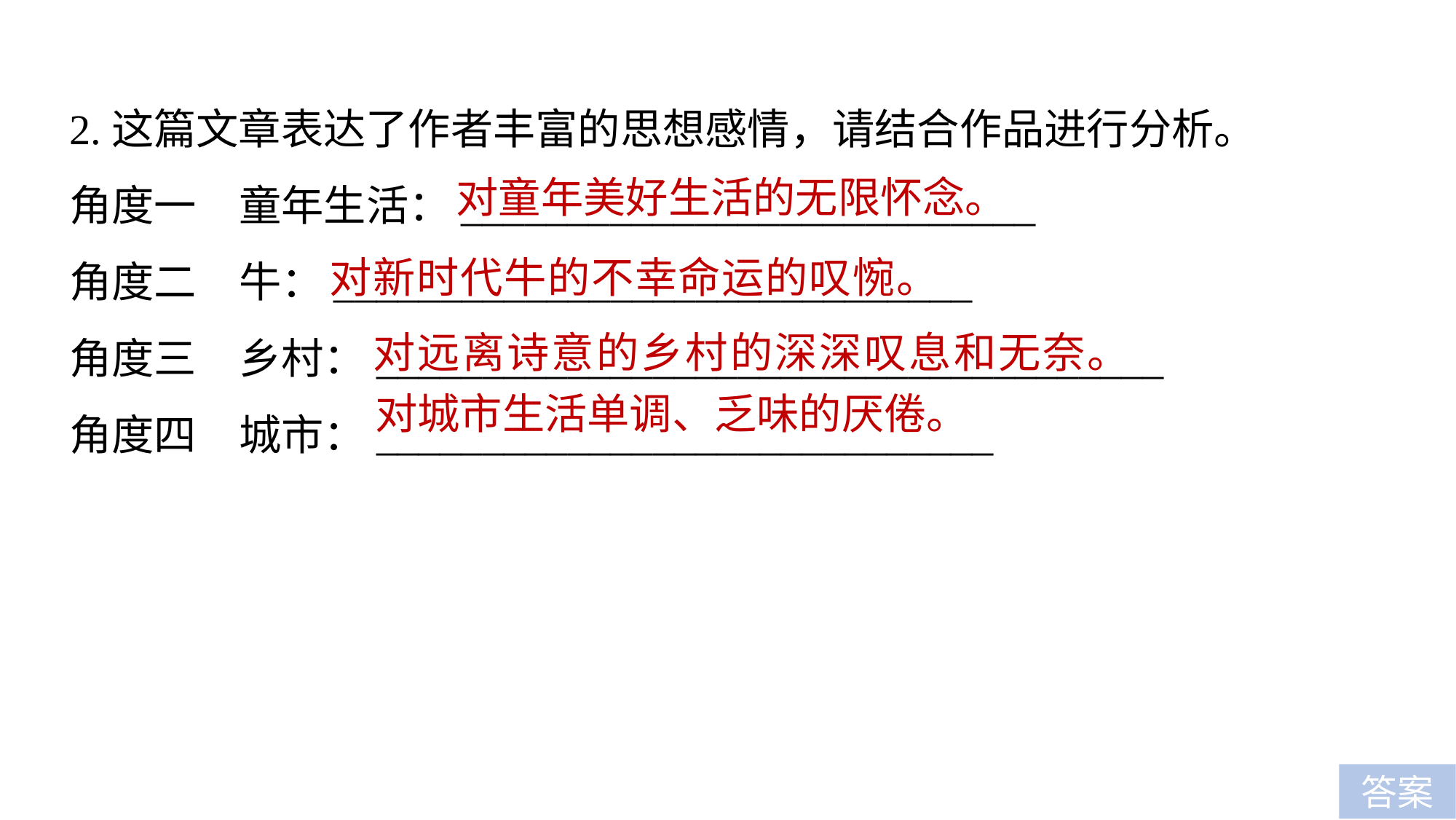

2.这篇文章表达了作者丰富的思想感情，请结合作品进行分析。
角度一　童年生活：___________________________
角度二　牛：______________________________
角度三　乡村：_____________________________________
角度四　城市：_____________________________
对童年美好生活的无限怀念。
对新时代牛的不幸命运的叹惋。
对远离诗意的乡村的深深叹息和无奈。
对城市生活单调、乏味的厌倦。
答案